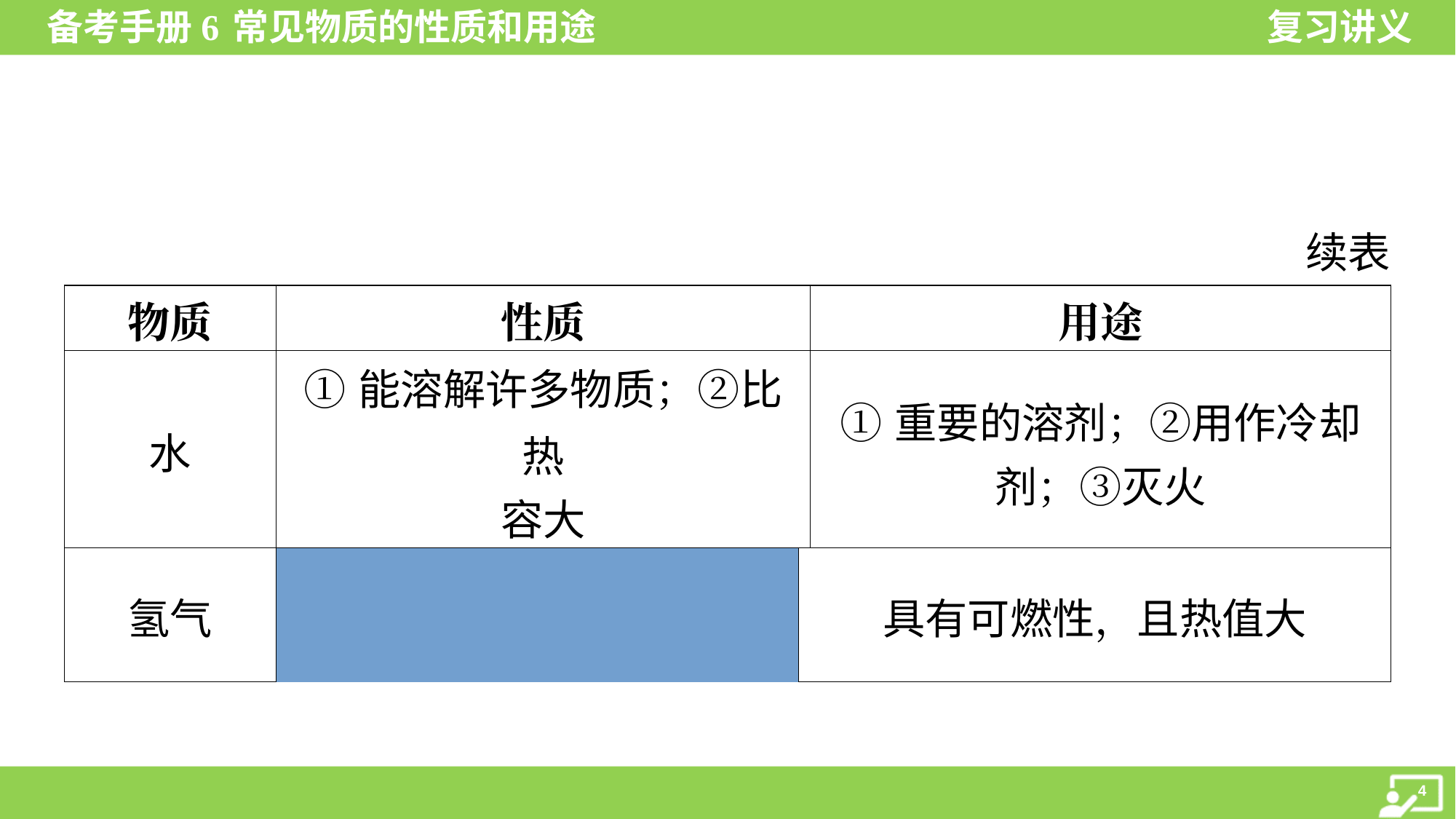

续表
| 物质 |  | 性质 |  | 用途 |
| --- | --- | --- | --- | --- |
| 水 |  | ①能溶解许多物质；②比热 容大 |  | ①重要的溶剂；②用作冷却 剂；③灭火 |
| 氢气 |  | 具有可燃性，且热值大 |  | ①最清洁的燃料；②液氢用作 发射火箭的高能燃料 |